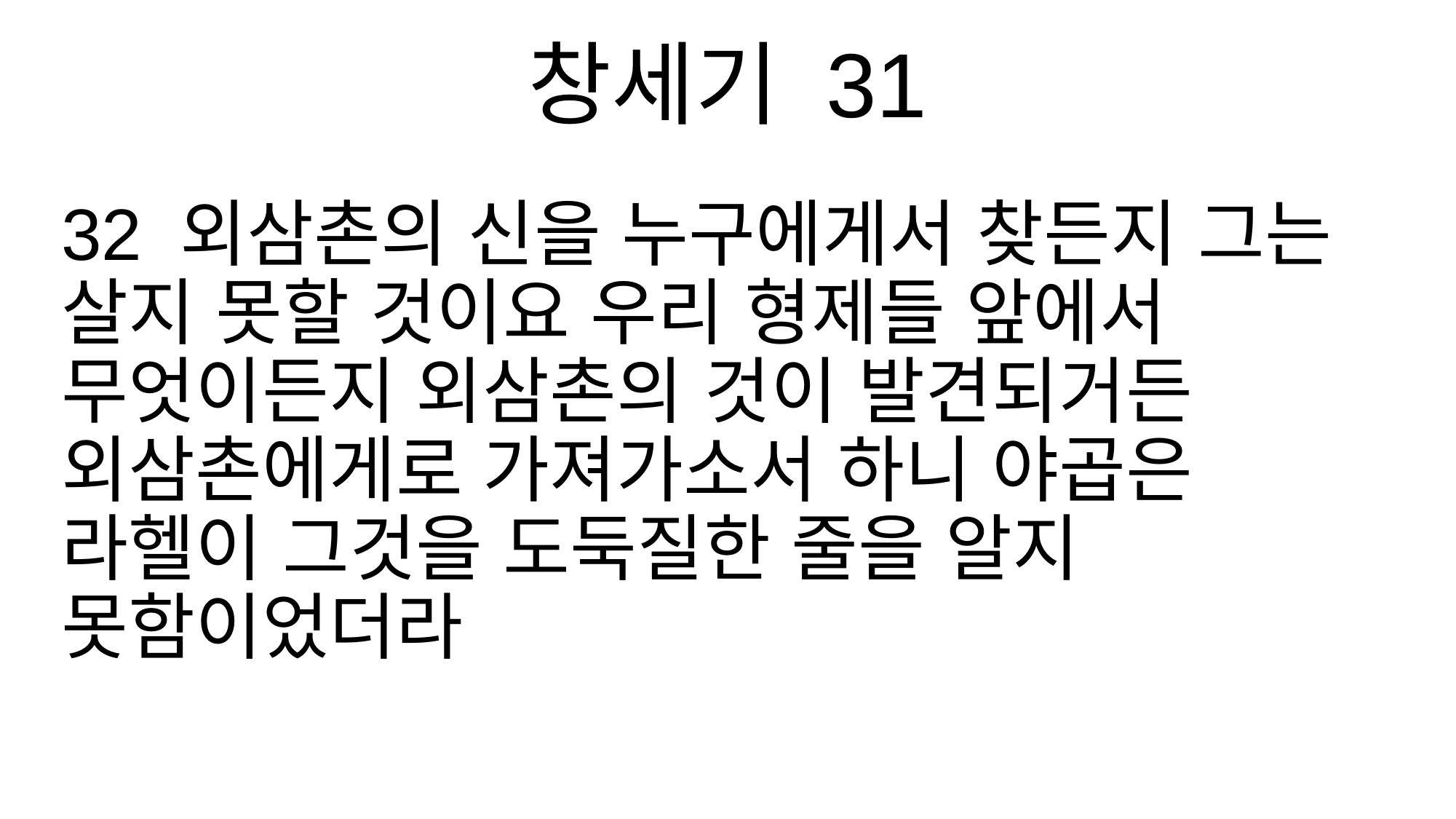

창세기 31
32 외삼촌의 신을 누구에게서 찾든지 그는 살지 못할 것이요 우리 형제들 앞에서 무엇이든지 외삼촌의 것이 발견되거든 외삼촌에게로 가져가소서 하니 야곱은 라헬이 그것을 도둑질한 줄을 알지 못함이었더라